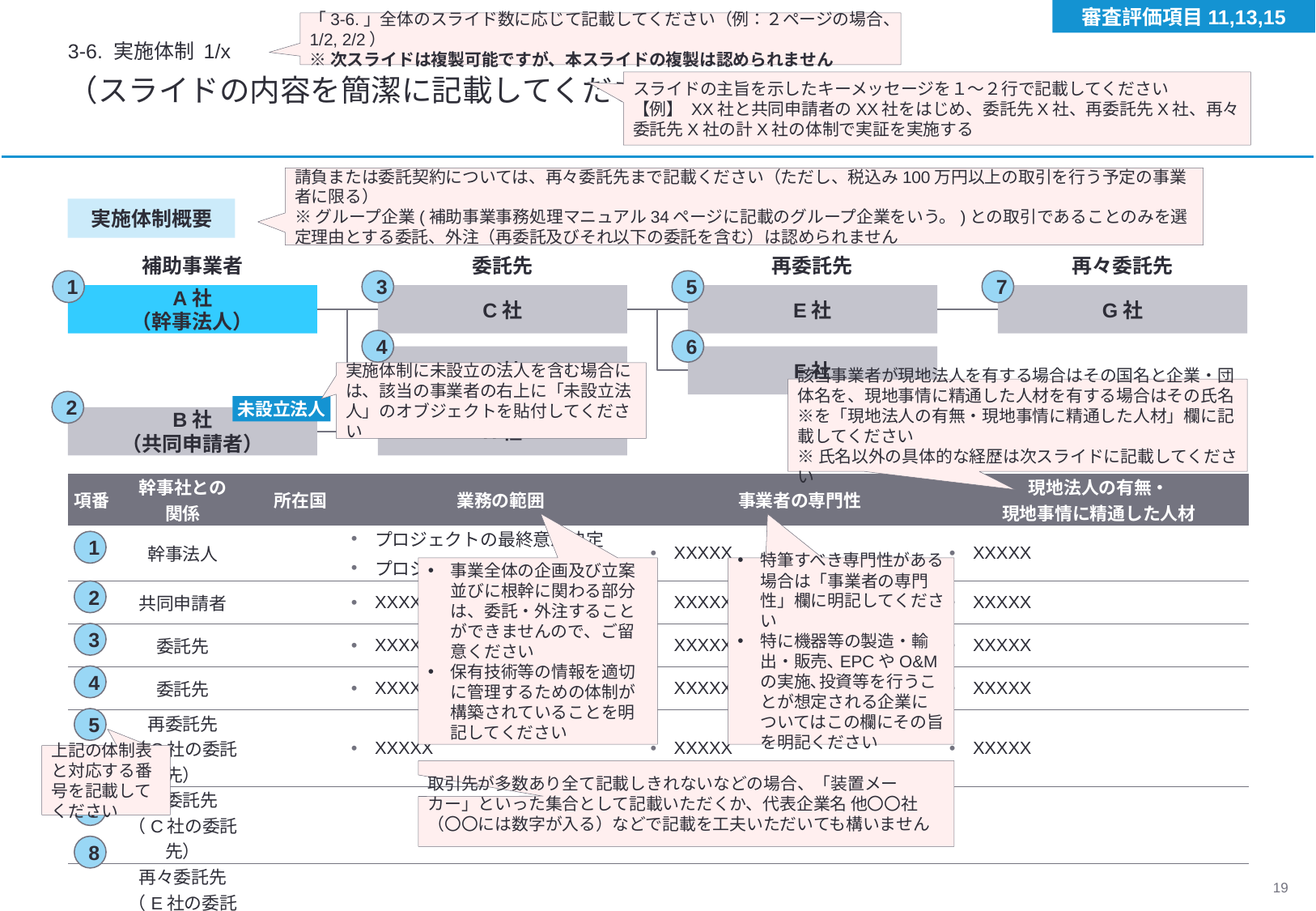

審査評価項目11,13,15
「3-6.」全体のスライド数に応じて記載してください（例：２ページの場合、1/2, 2/2）
※次スライドは複製可能ですが、本スライドの複製は認められません
3-6. 実施体制 1/x
（スライドの内容を簡潔に記載してください）
スライドの主旨を示したキーメッセージを１～２行で記載してください
【例】 XX社と共同申請者のXX社をはじめ、委託先X社、再委託先X社、再々委託先X社の計X社の体制で実証を実施する
請負または委託契約については、再々委託先まで記載ください（ただし、税込み100万円以上の取引を行う予定の事業者に限る）
※グループ企業(補助事業事務処理マニュアル34ページに記載のグループ企業をいう。)との取引であることのみを選定理由とする委託、外注（再委託及びそれ以下の委託を含む）は認められません
実施体制概要
補助事業者
委託先
再委託先
再々委託先
A社
（幹事法人）
C社
E社
G社
D社
F社
B社
（共同申請者）
H社
1
3
5
7
4
6
実施体制に未設立の法人を含む場合には、該当の事業者の右上に「未設立法人」のオブジェクトを貼付してください
該当事業者が現地法人を有する場合はその国名と企業・団体名を、現地事情に精通した人材を有する場合はその氏名※を「現地法人の有無・現地事情に精通した人材」欄に記載してください
※氏名以外の具体的な経歴は次スライドに記載してください
2
8
未設立法人
| 項番 | 幹事社との 関係 | 所在国 | 業務の範囲 | 事業者の専門性 | 現地法人の有無・ 現地事情に精通した人材 |
| --- | --- | --- | --- | --- | --- |
|  | 幹事法人 |  | プロジェクトの最終意思決定 プロジェクトの実行責任者 | XXXXX | XXXXX |
|  | 共同申請者 |  | XXXXX | XXXXX | XXXXX |
|  | 委託先 |  | XXXXX | XXXXX | XXXXX |
|  | 委託先 |  | XXXXX | XXXXX | XXXXX |
|  | 再委託先 （C社の委託先） |  | XXXXX | XXXXX | XXXXX |
|  | 再委託先 （C社の委託先） |  |  |  |  |
|  | 再々委託先 （E社の委託先） |  |  |  |  |
|  | 共同申請者の 委託先 |  |  |  |  |
1
事業全体の企画及び立案並びに根幹に関わる部分は、委託・外注することができませんので、ご留意ください
保有技術等の情報を適切に管理するための体制が構築されていることを明記してください
特筆すべき専門性がある場合は「事業者の専門性」欄に明記してください
特に機器等の製造・輸出・販売､EPCやO&Mの実施､投資等を行うことが想定される企業についてはこの欄にその旨を明記ください
2
3
4
5
上記の体制表と対応する番号を記載してください
6
取引先が多数あり全て記載しきれないなどの場合、「装置メーカー」といった集合として記載いただくか、代表企業名 他〇〇社（〇〇には数字が入る）などで記載を工夫いただいても構いません
7
8